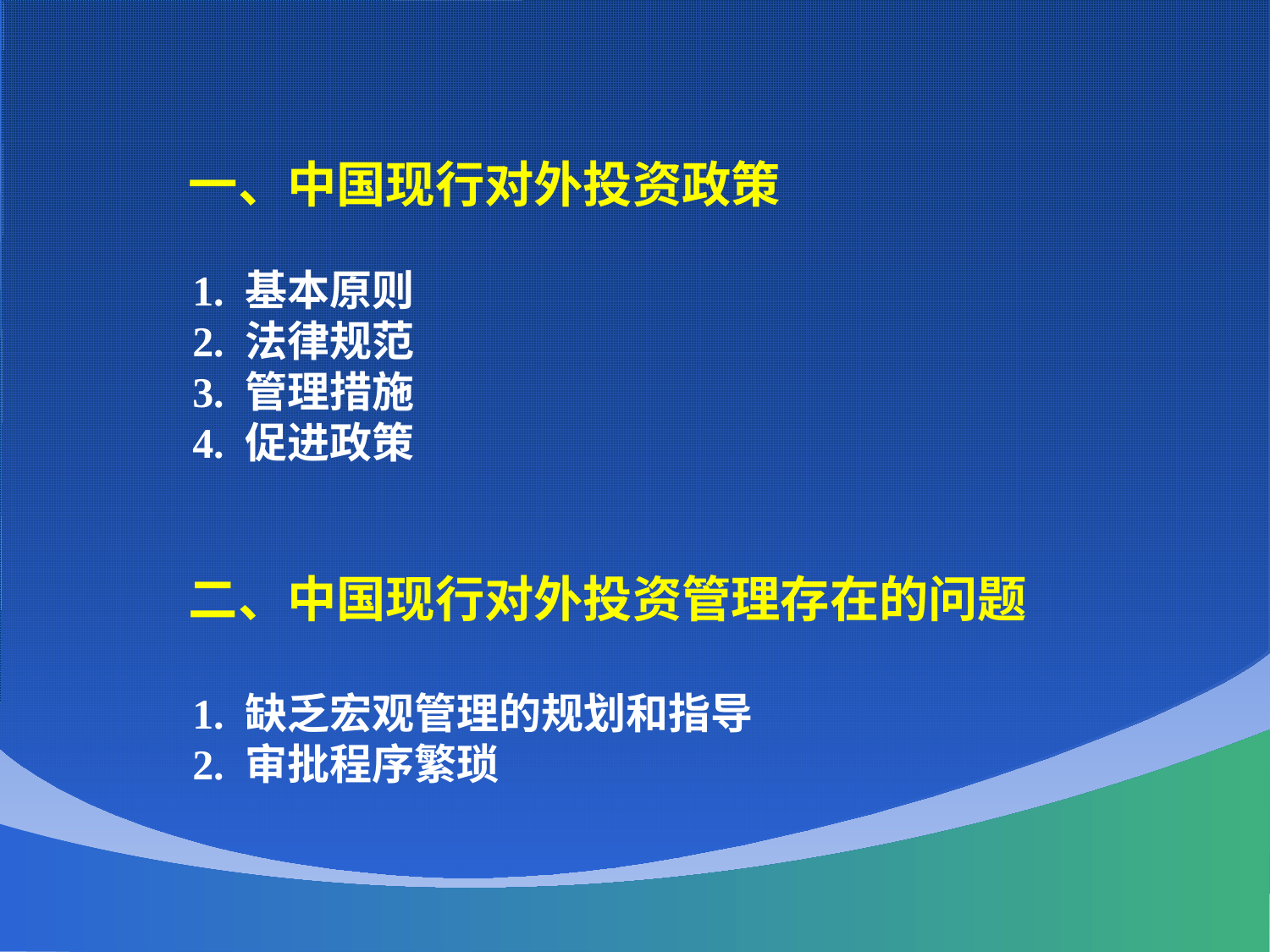

一、中国现行对外投资政策

           1. 基本原则
           2. 法律规范
           3. 管理措施
           4. 促进政策

         二、中国现行对外投资管理存在的问题

           1. 缺乏宏观管理的规划和指导
           2. 审批程序繁琐